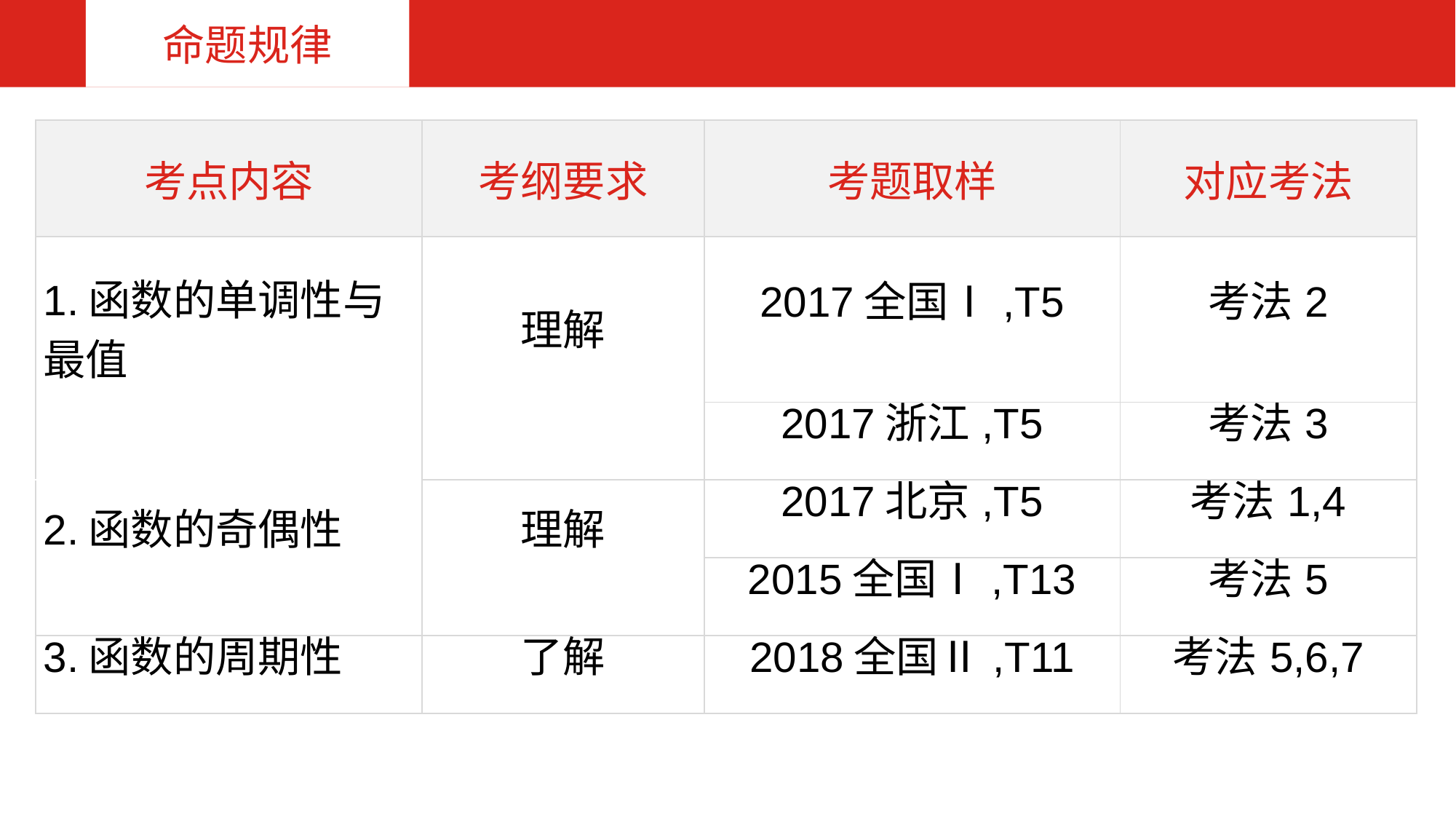

命题规律
| 考点内容 | 考纲要求 | 考题取样 | 对应考法 |
| --- | --- | --- | --- |
| 1.函数的单调性与 最值 | 理解 | 2017全国Ⅰ,T5 | 考法2 |
|  |  | 2017浙江,T5 | 考法3 |
| 2.函数的奇偶性 | 理解 | 2017北京,T5 | 考法1,4 |
|  |  | 2015全国Ⅰ,T13 | 考法5 |
| 3.函数的周期性 | 了解 | 2018全国Ⅱ,T11 | 考法5,6,7 |